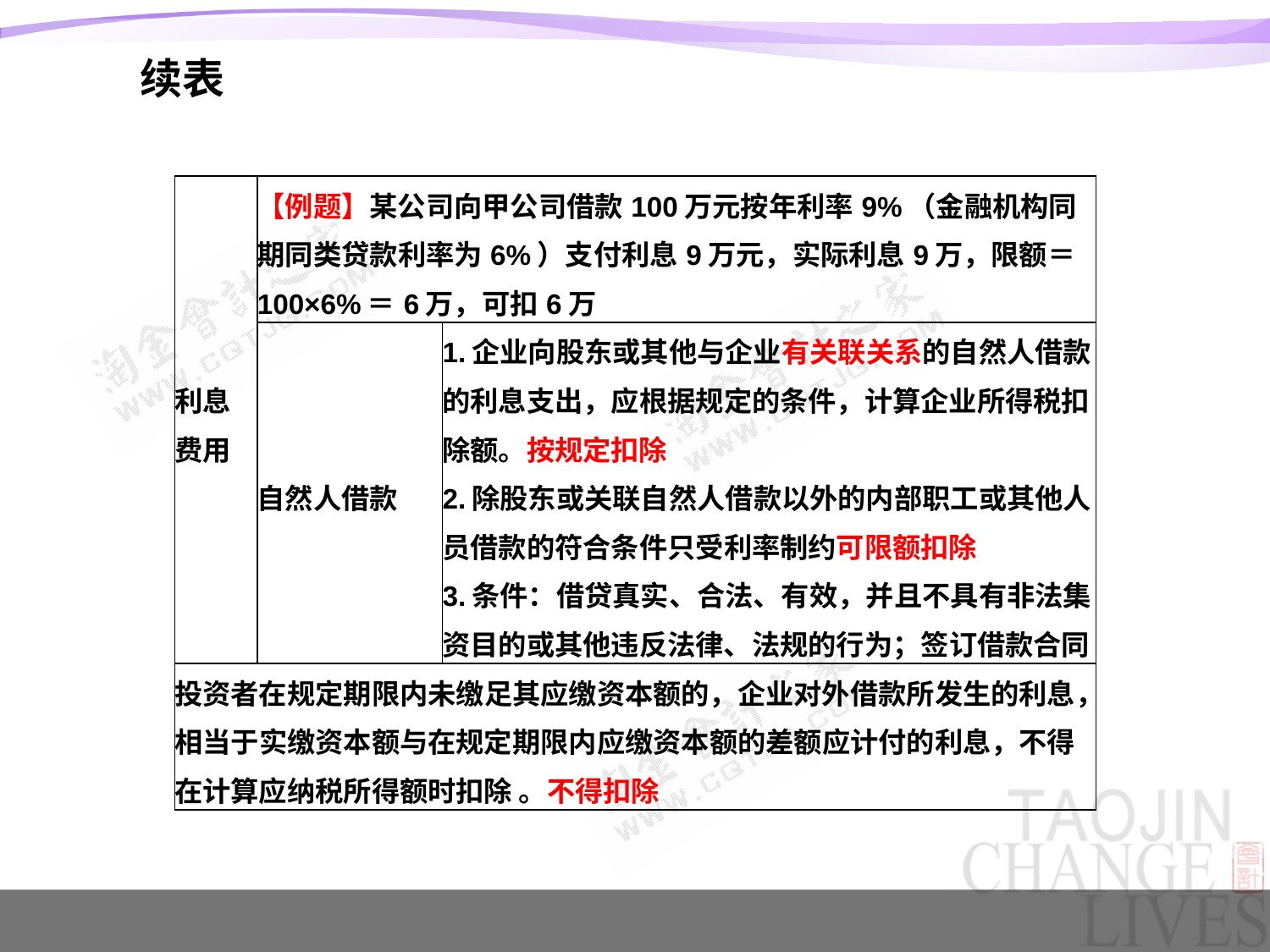

续表
| 利息费用 | 【例题】某公司向甲公司借款100万元按年利率9%（金融机构同期同类贷款利率为6%）支付利息9万元，实际利息9万，限额＝100×6%＝6万，可扣6万 |  |
| --- | --- | --- |
|  | 自然人借款 | 1.企业向股东或其他与企业有关联关系的自然人借款的利息支出，应根据规定的条件，计算企业所得税扣除额。按规定扣除 2.除股东或关联自然人借款以外的内部职工或其他人员借款的符合条件只受利率制约可限额扣除 3.条件：借贷真实、合法、有效，并且不具有非法集资目的或其他违反法律、法规的行为；签订借款合同 |
| 投资者在规定期限内未缴足其应缴资本额的，企业对外借款所发生的利息，相当于实缴资本额与在规定期限内应缴资本额的差额应计付的利息，不得在计算应纳税所得额时扣除 。不得扣除 |  |  |